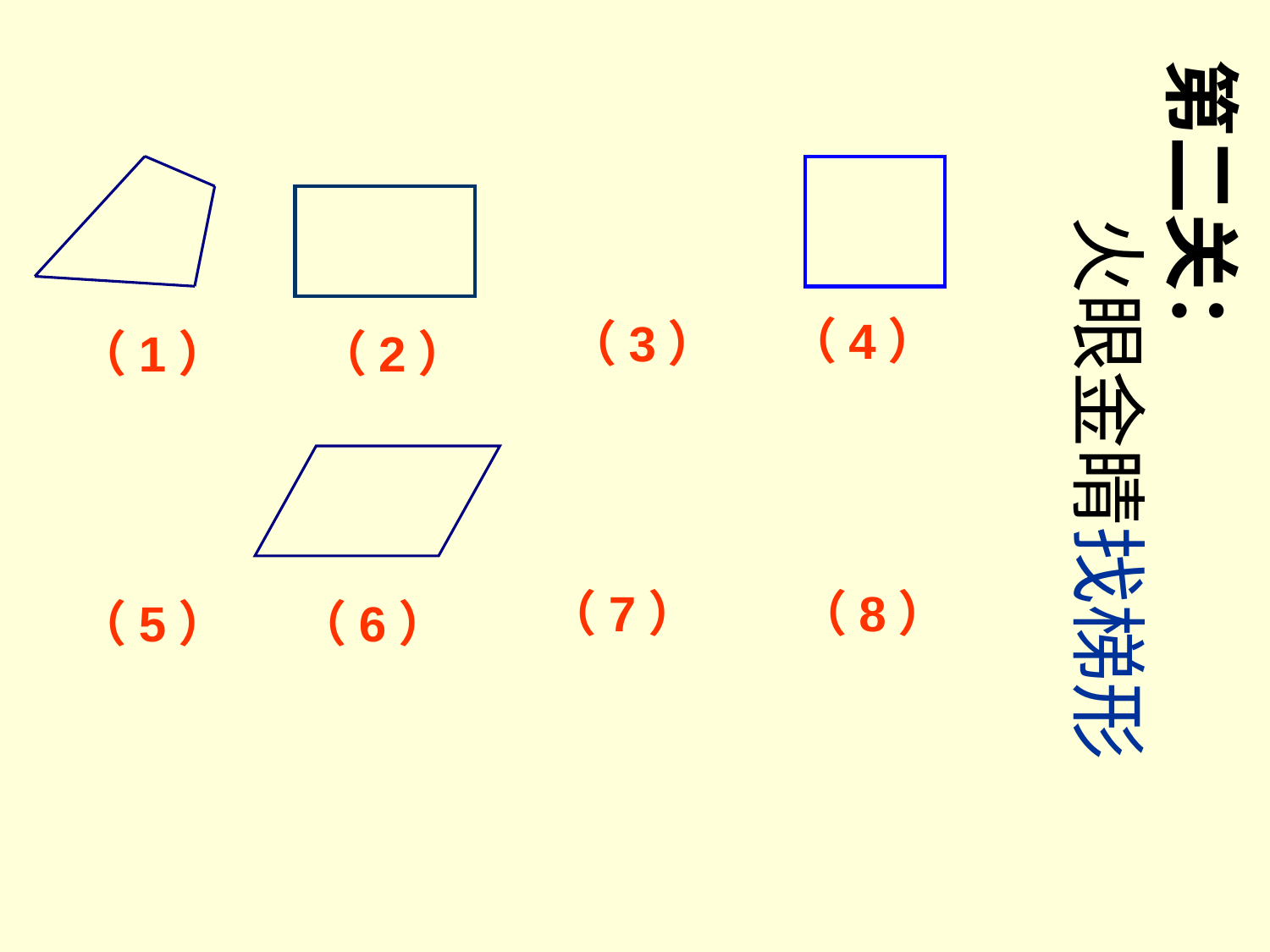

第二关：
        火眼金睛找梯形

（4）
（3）
（1）
（2）

（7）
（8）
（5）
（6）